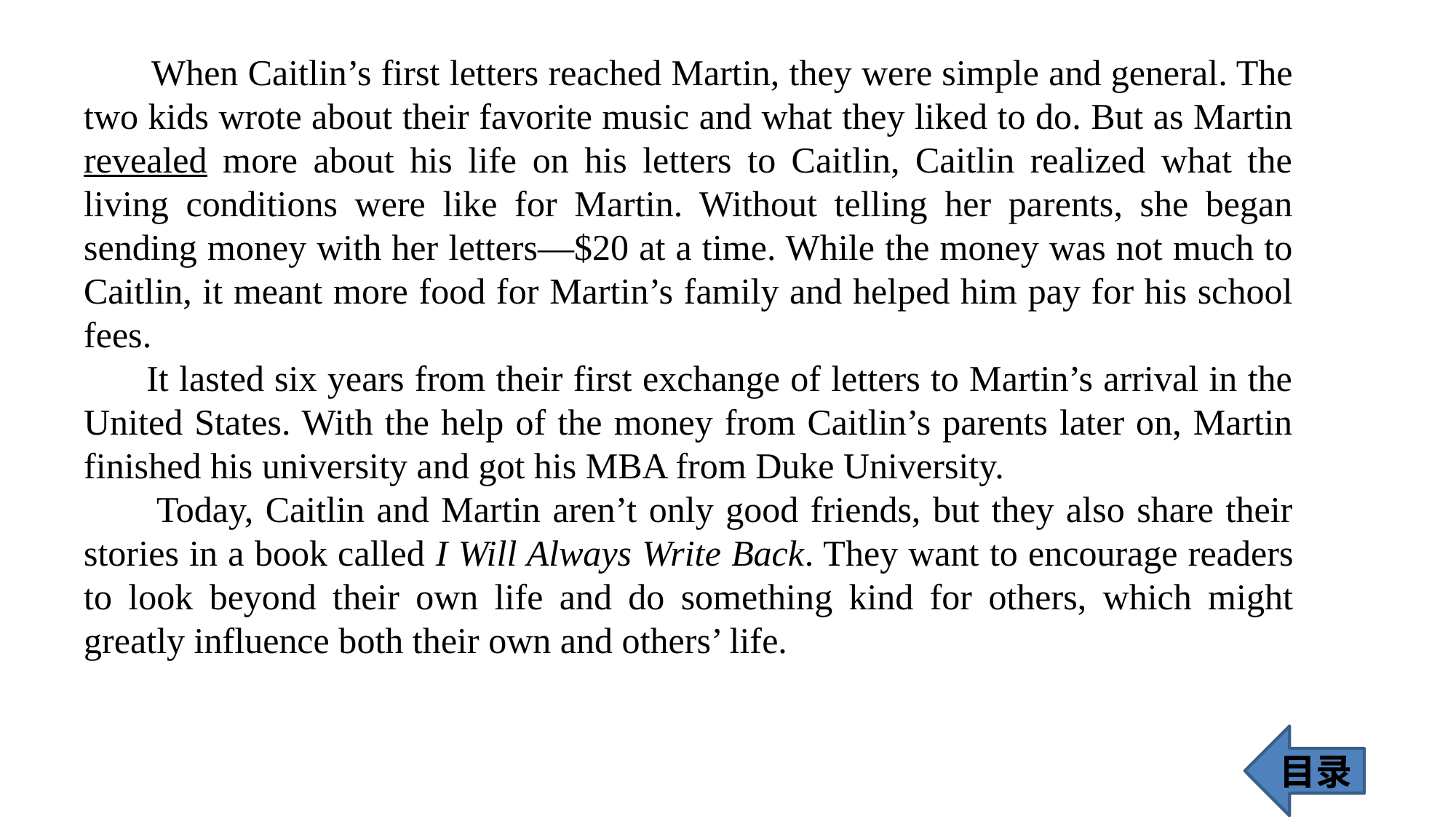

When Caitlin’s first letters reached Martin, they were simple and general. The two kids wrote about their favorite music and what they liked to do. But as Martin revealed more about his life on his letters to Caitlin, Caitlin realized what the living conditions were like for Martin. Without telling her parents, she began sending money with her letters—$20 at a time. While the money was not much to Caitlin, it meant more food for Martin’s family and helped him pay for his school fees.
      It lasted six years from their first exchange of letters to Martin’s arrival in the United States. With the help of the money from Caitlin’s parents later on, Martin finished his university and got his MBA from Duke University.
      Today, Caitlin and Martin aren’t only good friends, but they also share their stories in a book called I Will Always Write Back. They want to encourage readers to look beyond their own life and do something kind for others, which might greatly influence both their own and others’ life.
目录
31